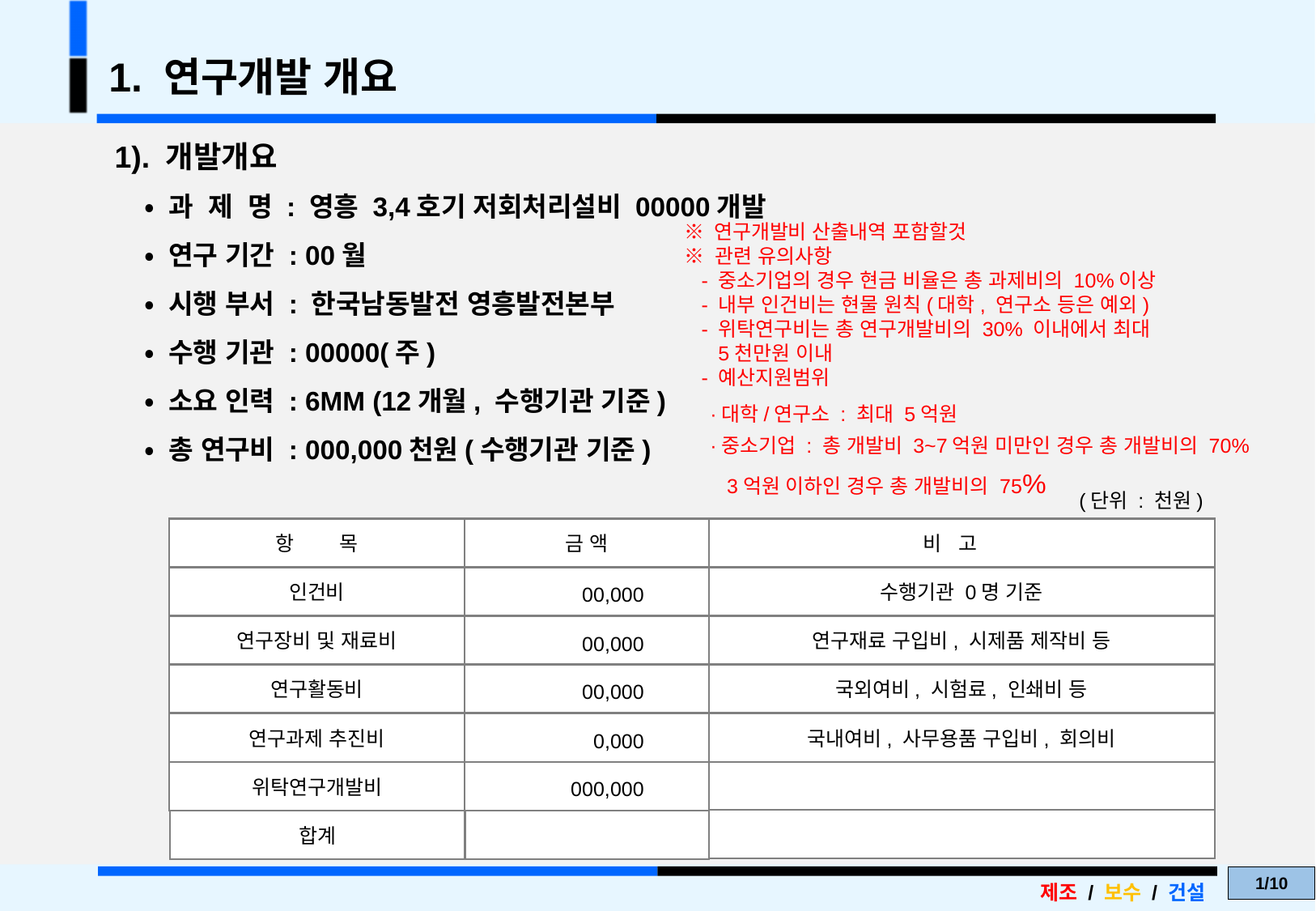

1. 연구개발 개요

1). 개발개요
    • 과  제  명 : 영흥 3,4호기 저회처리설비 00000개발
    • 연구 기간 : 00월
    • 시행 부서 : 한국남동발전 영흥발전본부
    • 수행 기관 : 00000(주)
    • 소요 인력 : 6MM (12개월, 수행기관 기준)
    • 총 연구비 : 000,000천원(수행기관 기준)

※ 연구개발비 산출내역 포함할것
※ 관련 유의사항
   - 중소기업의 경우 현금 비율은 총 과제비의 10%이상
   - 내부 인건비는 현물 원칙(대학, 연구소 등은 예외)
   - 위탁연구비는 총 연구개발비의 30% 이내에서 최대
      5천만원 이내
   - 예산지원범위
 ·대학/연구소 : 최대 5억원
 ·중소기업 : 총 개발비 3~7억원 미만인 경우 총 개발비의 70%
    3억원 이하인 경우 총 개발비의 75%
(단위 : 천원)
항        목
금 액
비   고
인건비

수행기관 0명 기준
00,000
연구장비 및 재료비

연구재료 구입비, 시제품 제작비 등
00,000
연구활동비

국외여비, 시험료, 인쇄비 등
00,000
연구과제 추진비

국내여비, 사무용품 구입비, 회의비
0,000
위탁연구개발비

000,000

합계

1/10
제조 / 보수 / 건설